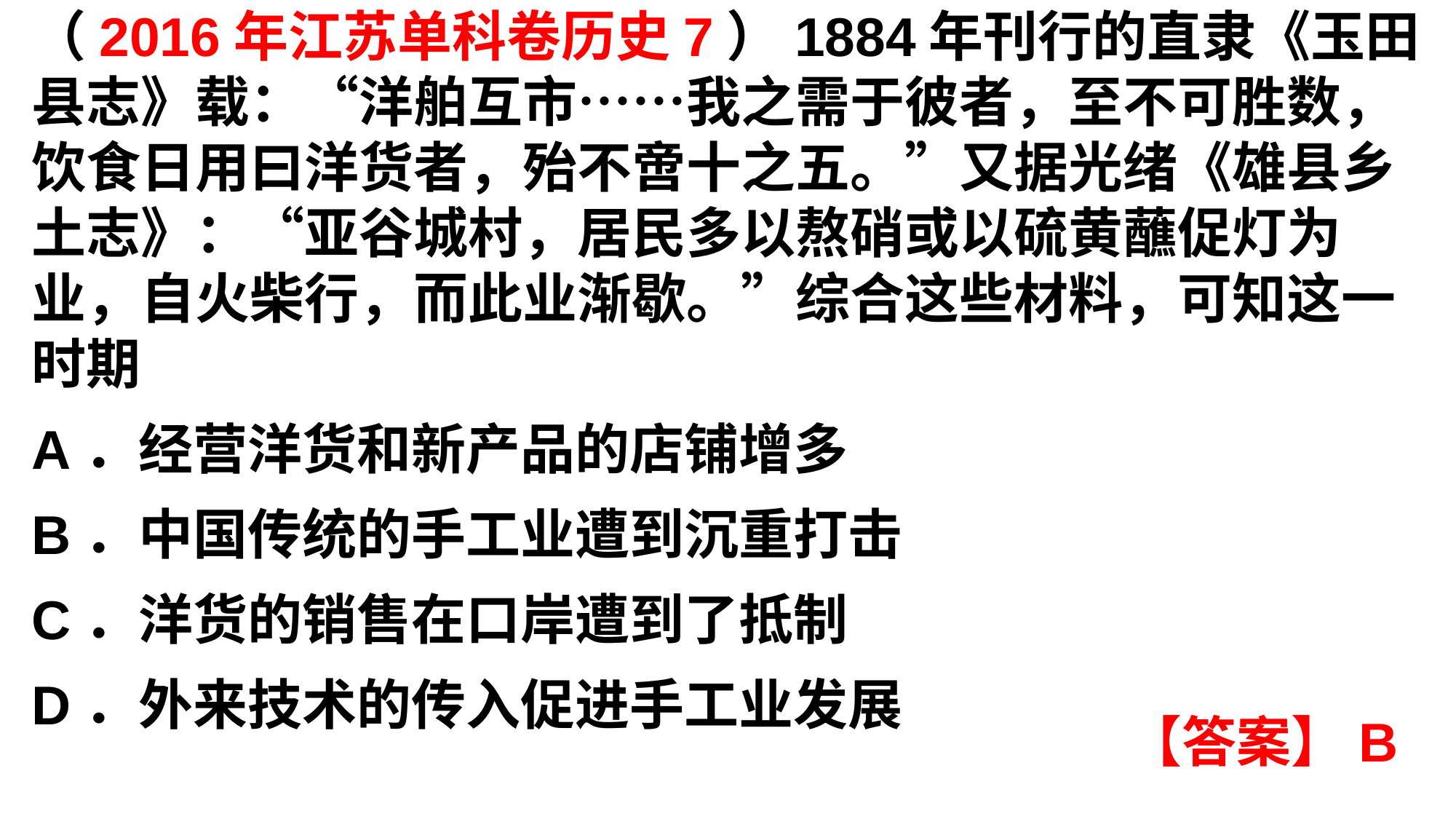

（2016年江苏单科卷历史7）1884年刊行的直隶《玉田县志》载：“洋舶互市……我之需于彼者，至不可胜数，饮食日用曰洋货者，殆不啻十之五。”又据光绪《雄县乡土志》：“亚谷城村，居民多以熬硝或以硫黄蘸促灯为业，自火柴行，而此业渐歇。”综合这些材料，可知这一时期A．经营洋货和新产品的店铺增多
B．中国传统的手工业遭到沉重打击C．洋货的销售在口岸遭到了抵制
D．外来技术的传入促进手工业发展
【答案】B